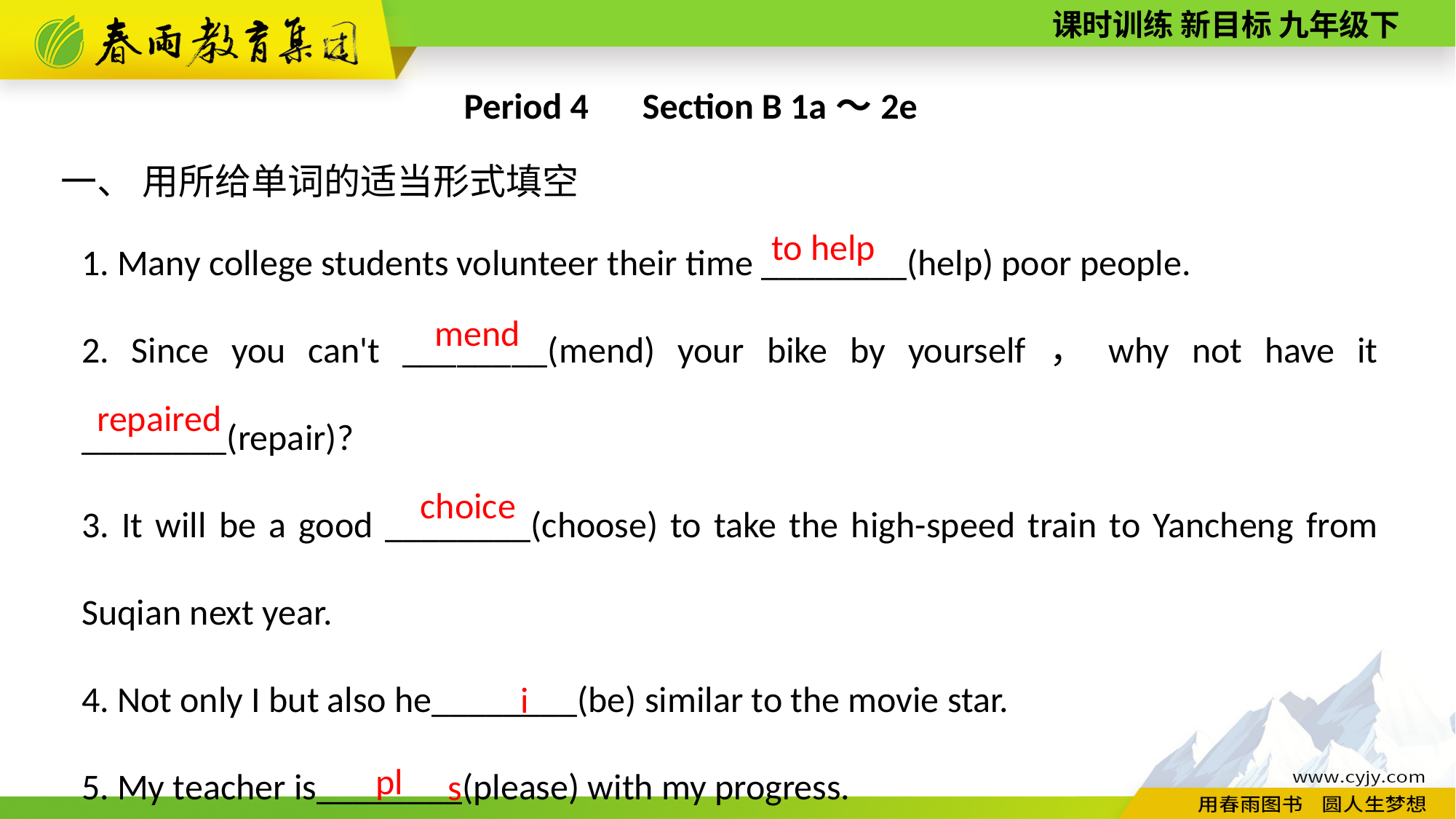

Period 4　Section B 1a～2e
一、 用所给单词的适当形式填空
1. Many college students volunteer their time ________(help) poor people.
2. Since you can't ________(mend) your bike by yourself，why not have it ________(repair)?
3. It will be a good ________(choose) to take the high-­speed train to Yancheng from Suqian next year.
4. Not only I but also he________(be) similar to the movie star.
5. My teacher is________(please) with my progress.
to help
mend
repaired
choice
is
pleased